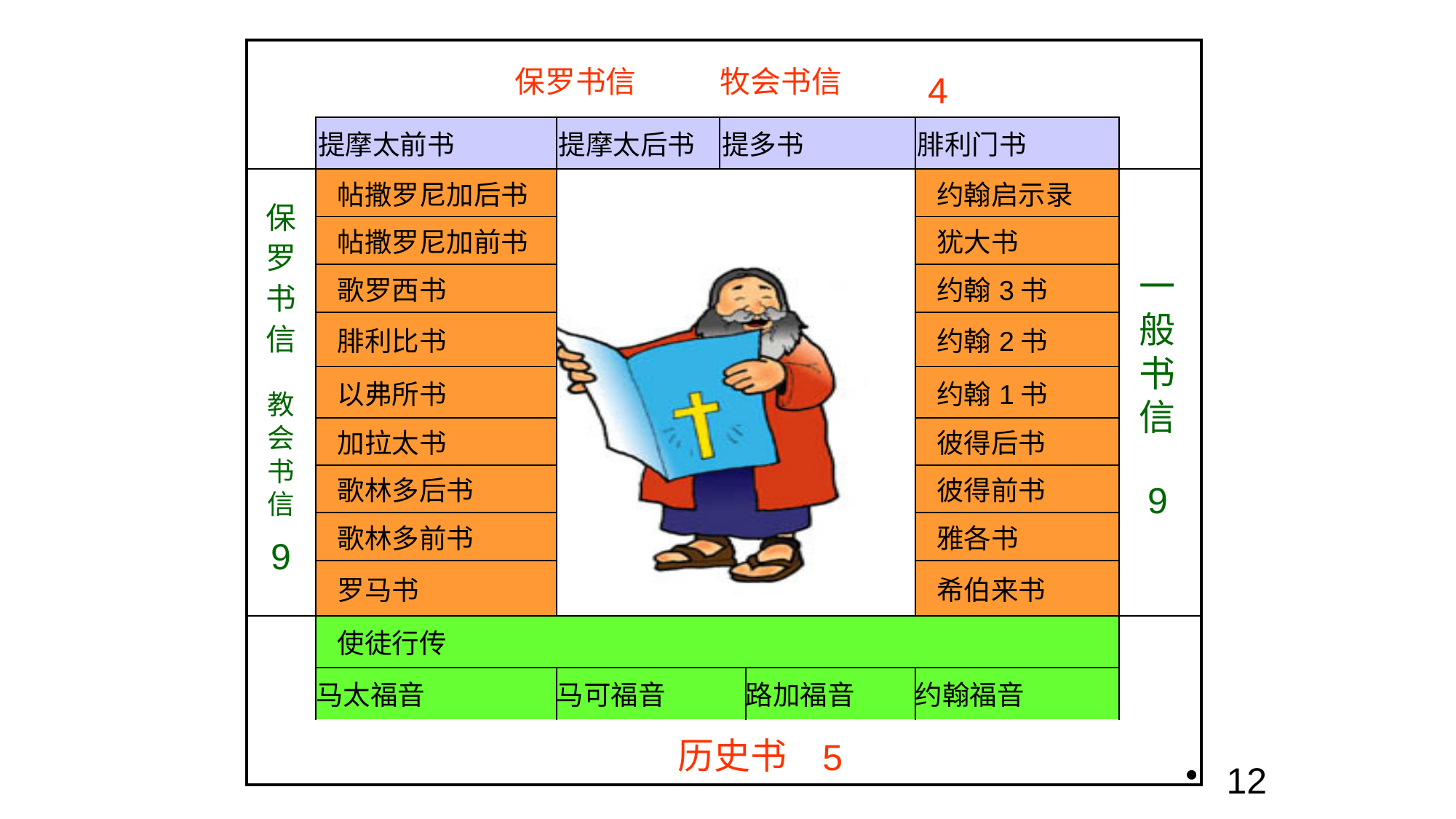

# 신약의 구조
|  |  |  |  |  |  |  |
| --- | --- | --- | --- | --- | --- | --- |
|  | 提摩太前书 | 提摩太后书 | 提多书 | 提多书 | 腓利门书 |  |
|  | 帖撒罗尼加后书 |  |  |  | 约翰启示录 |  |
|  | 帖撒罗尼加前书 | 帖撒罗尼加前书 | 帖撒罗尼加前书 | 帖撒罗尼加前书 | 犹大书 | 犹大书 |
| 犹大书 | 歌罗西书 | 歌罗西书 | 歌罗西书 | 歌罗西书 | 约翰3书 | 约翰3书 |
| 约翰3书 | 腓利比书 | 腓利比书 | 腓利比书 | 腓利比书 | 约翰2书 | 约翰2书 |
| 约翰2书 | 以弗所书 | 以弗所书 | 以弗所书 | 以弗所书 | 约翰1书 | 约翰1书 |
| 约翰1书 | 加拉太书 | 加拉太书 | 加拉太书 | 加拉太书 | 彼得后书 | 彼得后书 |
| 彼得后书 | 歌林多后书 | 歌林多后书 | 歌林多后书 | 歌林多后书 | 彼得前书 | 彼得前书 |
| 彼得前书 | 歌林多前书 | 歌林多前书 | 歌林多前书 | 歌林多前书 | 雅各书 | 雅各书 |
| 雅各书 | 罗马书 | 罗马书 | 罗马书 | 罗马书 | 希伯来书 | 希伯来书 |
|  | 使徒行传 | 使徒行传 | 使徒行传 | 使徒行传 | 使徒行传 |  |
|  | 马太福音 | 马可福音 | 马可福音 | 路加福音 | 约翰福音 |  |
|  |  |  |  |  |  |  |
保罗书信
牧会书信
4
保
罗
书
信
教
会
书
信
9
一般书信
9
历史书
5
12